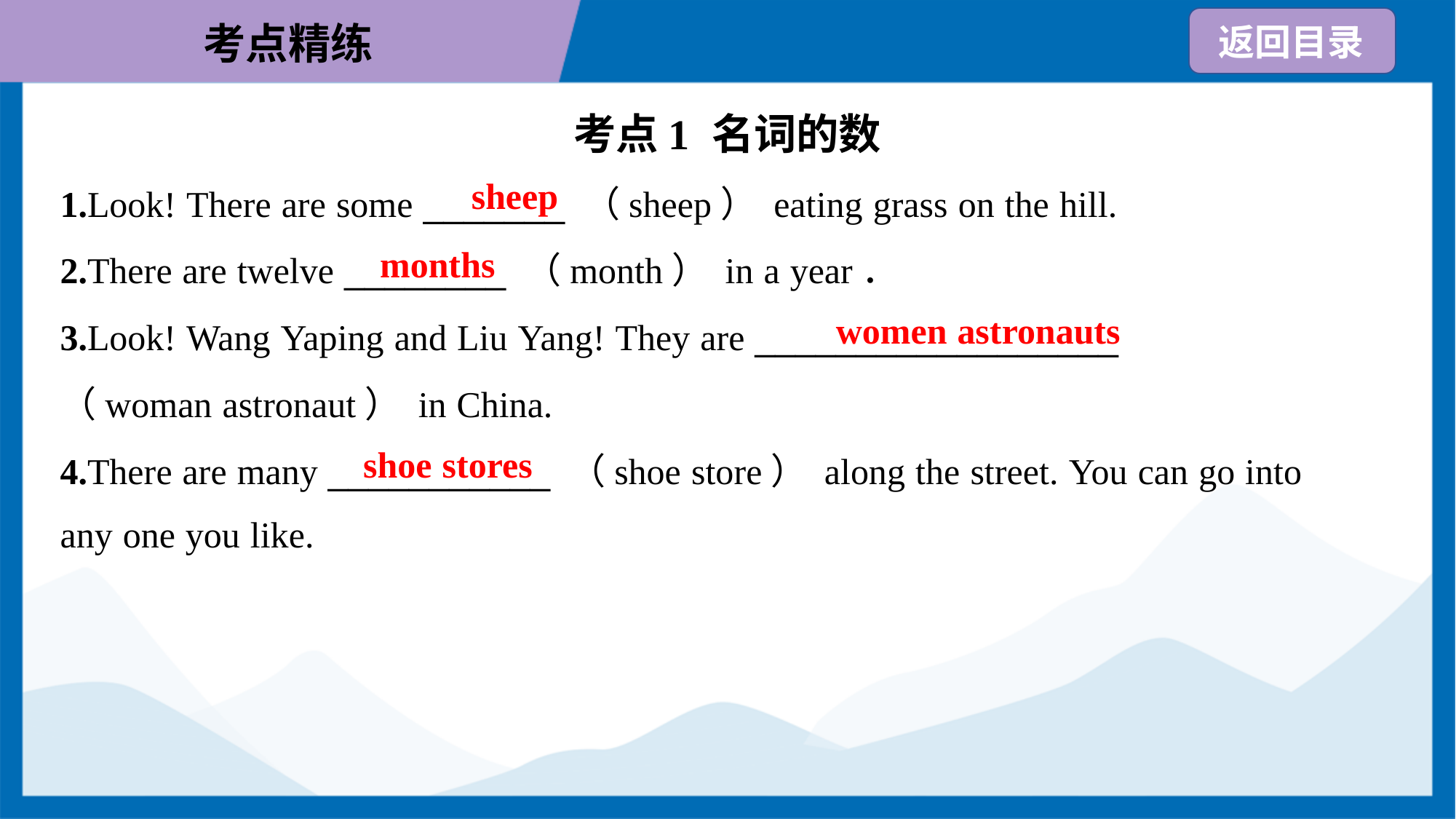

考点1 名词的数
sheep
1.Look! There are some _______ （sheep） eating grass on the hill.
2.There are twelve ________ （month） in a year．
3.Look! Wang Yaping and Liu Yang! They are __________________
（woman astronaut） in China.
4.There are many ___________ （shoe store） along the street. You can go into
any one you like.
months
women astronauts
shoe stores